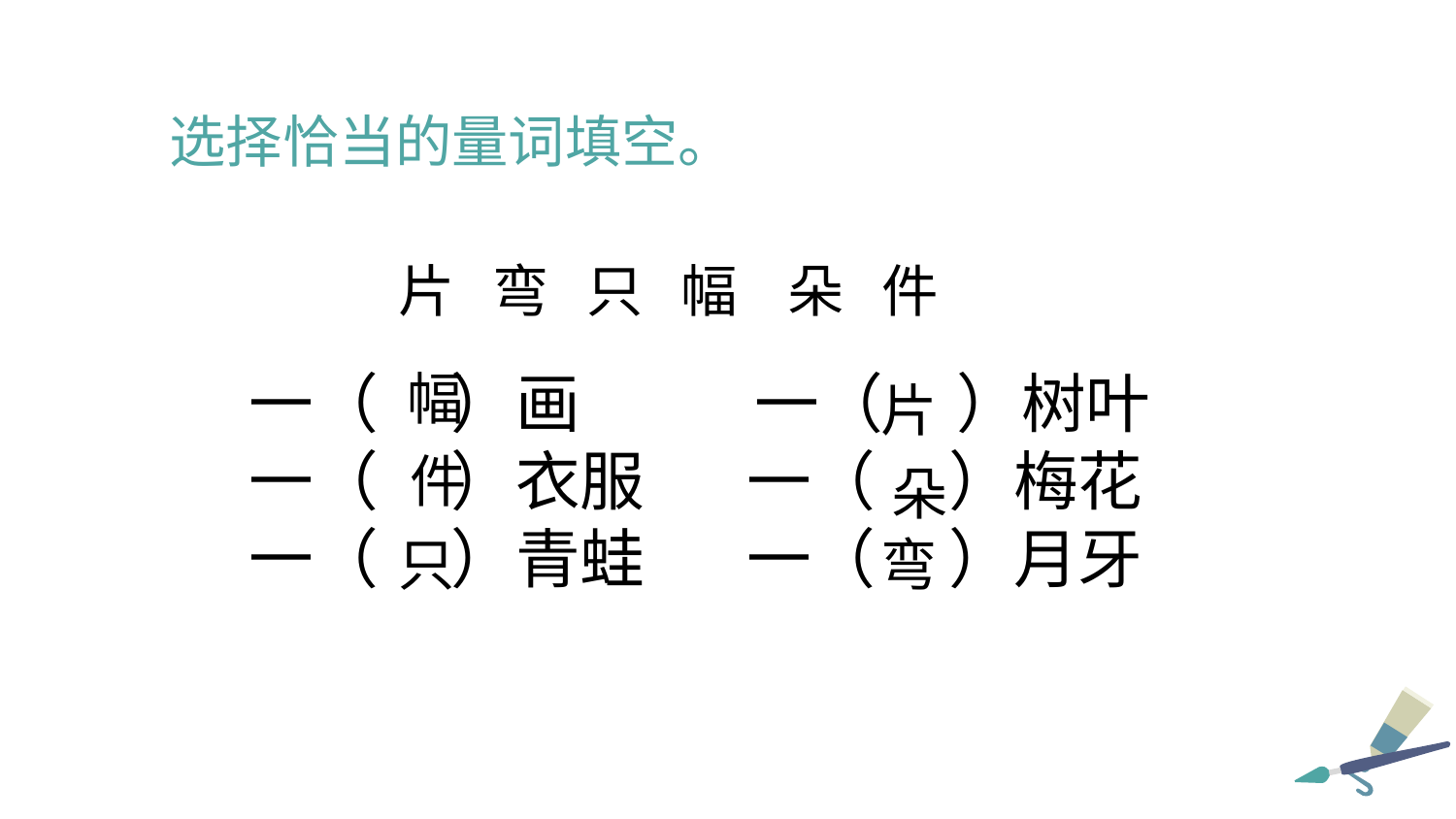

选择恰当的量词填空。
片   弯   只   幅    朵   件
一（     ）画            一（     ）树叶
一（     ）衣服       一（     ）梅花
一（     ）青蛙       一（     ）月牙
  幅
片
 件
 朵
只
弯